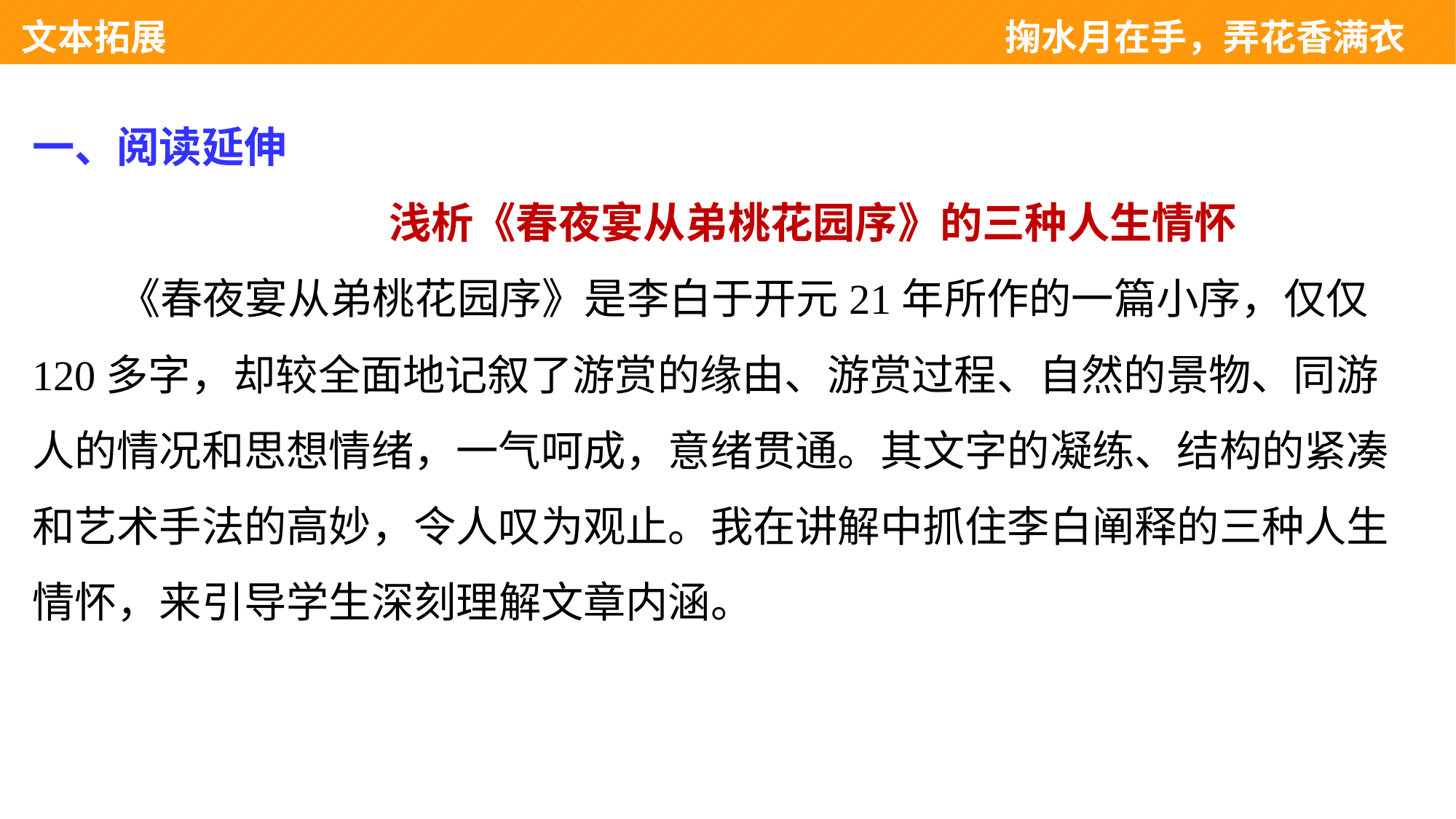

文本拓展　　　　　　　　　　　　　　　　　　　　　         掬水月在手，弄花香满衣
一、阅读延伸
		  浅析《春夜宴从弟桃花园序》的三种人生情怀
        《春夜宴从弟桃花园序》是李白于开元21年所作的一篇小序，仅仅120多字，却较全面地记叙了游赏的缘由、游赏过程、自然的景物、同游人的情况和思想情绪，一气呵成，意绪贯通。其文字的凝练、结构的紧凑和艺术手法的高妙，令人叹为观止。我在讲解中抓住李白阐释的三种人生情怀，来引导学生深刻理解文章内涵。